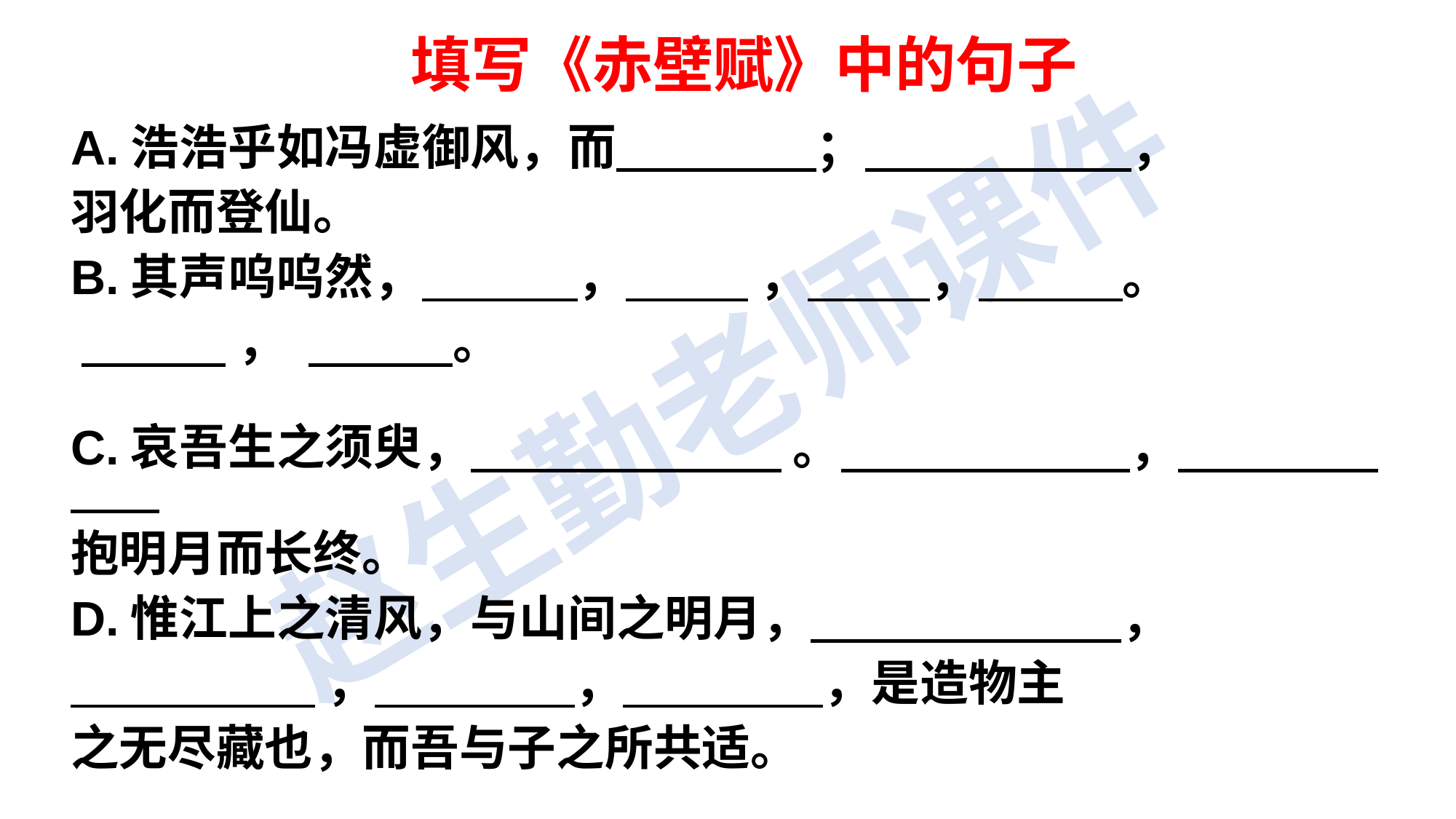

填写《赤壁赋》中的句子
A.浩浩乎如冯虚御风，而                  ；                        ，
羽化而登仙。
B.其声呜呜然，              ，            ，           ，             。
              ，               。
C.哀吾生之须臾，                             。                          ，
抱明月而长终。
D.惟江上之清风，与山间之明月，                            ，
                      ，                  ，                  ，是造物主
之无尽藏也，而吾与子之所共适。